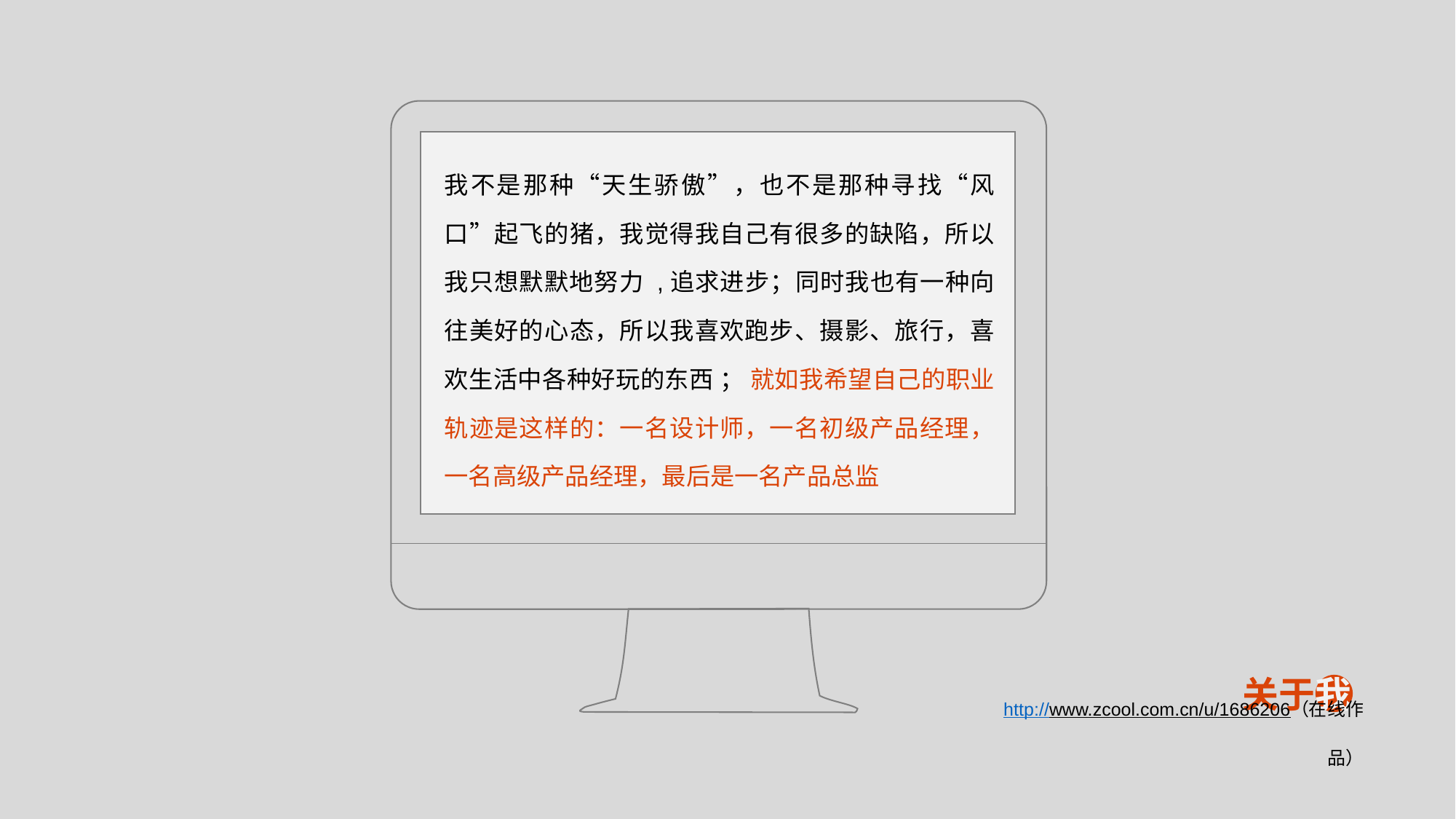

我不是那种“天生骄傲”，也不是那种寻找“风口”起飞的猪，我觉得我自己有很多的缺陷，所以我只想默默地努力 ,追求进步；同时我也有一种向往美好的心态，所以我喜欢跑步、摄影、旅行，喜欢生活中各种好玩的东西 ； 就如我希望自己的职业轨迹是这样的：一名设计师，一名初级产品经理，一名高级产品经理，最后是一名产品总监

http://www.zcool.com.cn/u/1686206（在线作品）
关于我